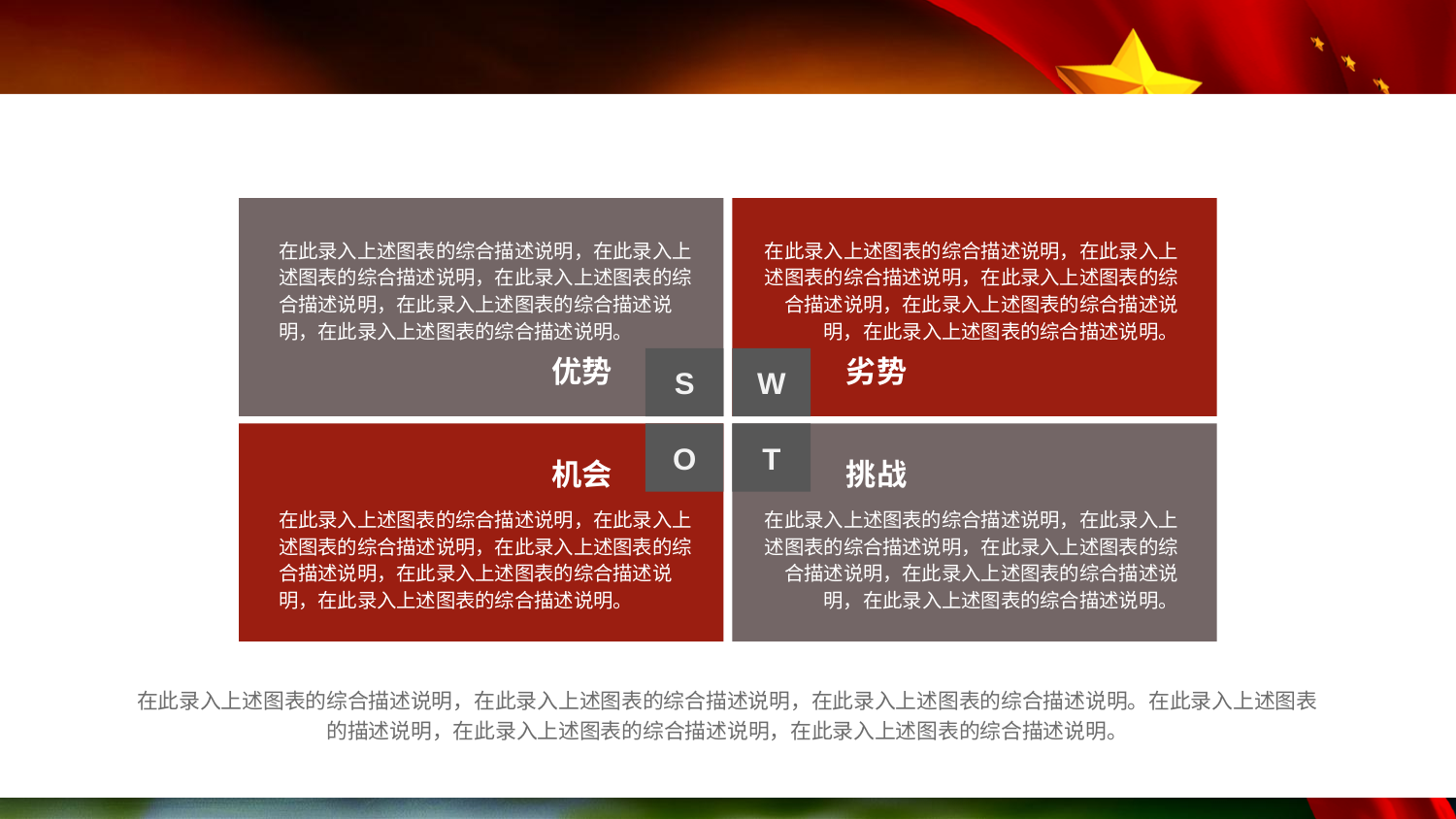

#

在此录入上述图表的综合描述说明，在此录入上述图表的综合描述说明，在此录入上述图表的综合描述说明，在此录入上述图表的综合描述说明，在此录入上述图表的综合描述说明。
在此录入上述图表的综合描述说明，在此录入上述图表的综合描述说明，在此录入上述图表的综合描述说明，在此录入上述图表的综合描述说明，在此录入上述图表的综合描述说明。
优势
劣势
S
W

O

T
机会
挑战
在此录入上述图表的综合描述说明，在此录入上述图表的综合描述说明，在此录入上述图表的综合描述说明，在此录入上述图表的综合描述说明，在此录入上述图表的综合描述说明。
在此录入上述图表的综合描述说明，在此录入上述图表的综合描述说明，在此录入上述图表的综合描述说明，在此录入上述图表的综合描述说明，在此录入上述图表的综合描述说明。
在此录入上述图表的综合描述说明，在此录入上述图表的综合描述说明，在此录入上述图表的综合描述说明。在此录入上述图表的描述说明，在此录入上述图表的综合描述说明，在此录入上述图表的综合描述说明。